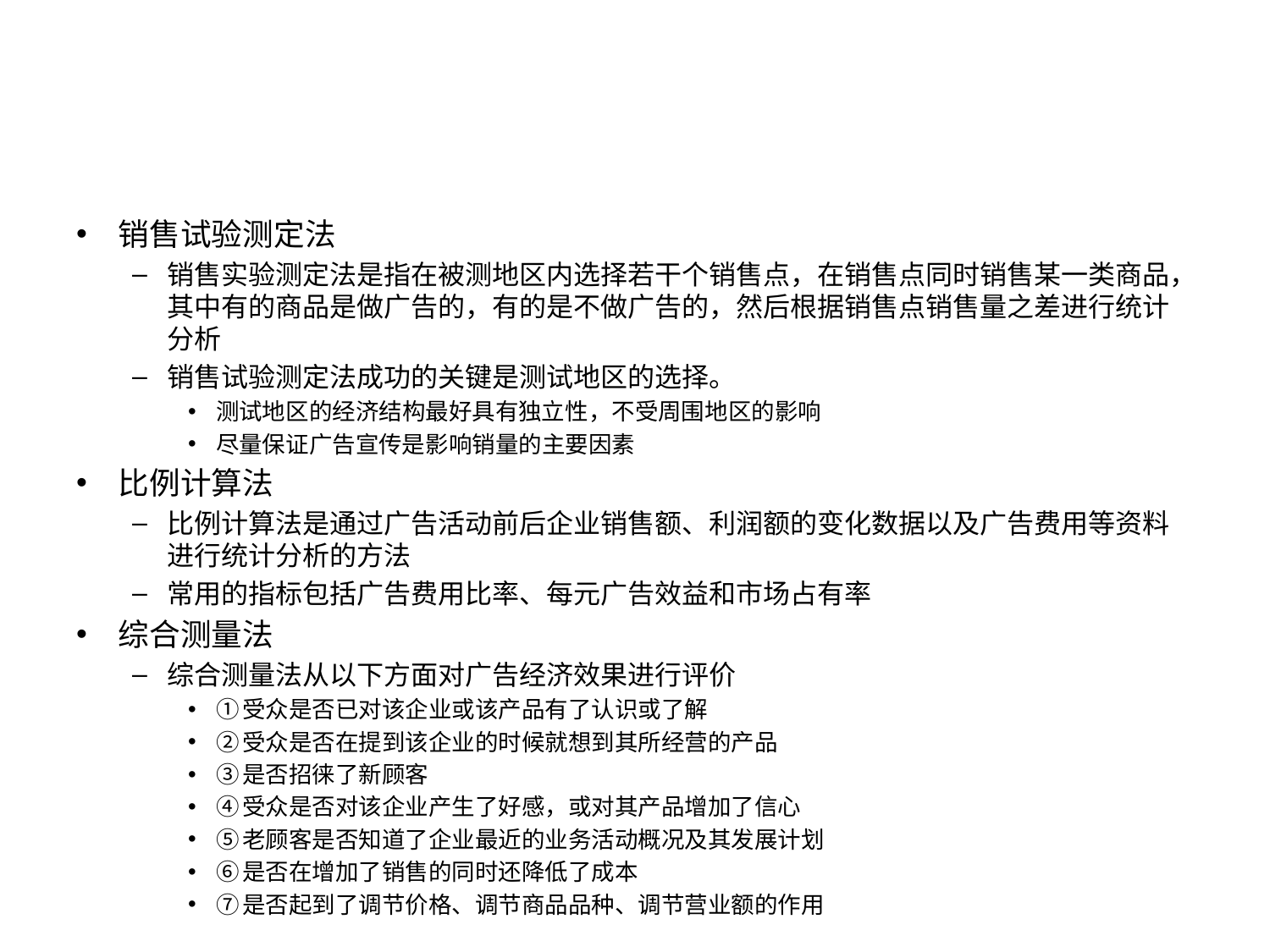

#
销售试验测定法
销售实验测定法是指在被测地区内选择若干个销售点，在销售点同时销售某一类商品，其中有的商品是做广告的，有的是不做广告的，然后根据销售点销售量之差进行统计分析
销售试验测定法成功的关键是测试地区的选择。
测试地区的经济结构最好具有独立性，不受周围地区的影响
尽量保证广告宣传是影响销量的主要因素
比例计算法
比例计算法是通过广告活动前后企业销售额、利润额的变化数据以及广告费用等资料进行统计分析的方法
常用的指标包括广告费用比率、每元广告效益和市场占有率
综合测量法
综合测量法从以下方面对广告经济效果进行评价
①受众是否已对该企业或该产品有了认识或了解
②受众是否在提到该企业的时候就想到其所经营的产品
③是否招徕了新顾客
④受众是否对该企业产生了好感，或对其产品增加了信心
⑤老顾客是否知道了企业最近的业务活动概况及其发展计划
⑥是否在增加了销售的同时还降低了成本
⑦是否起到了调节价格、调节商品品种、调节营业额的作用